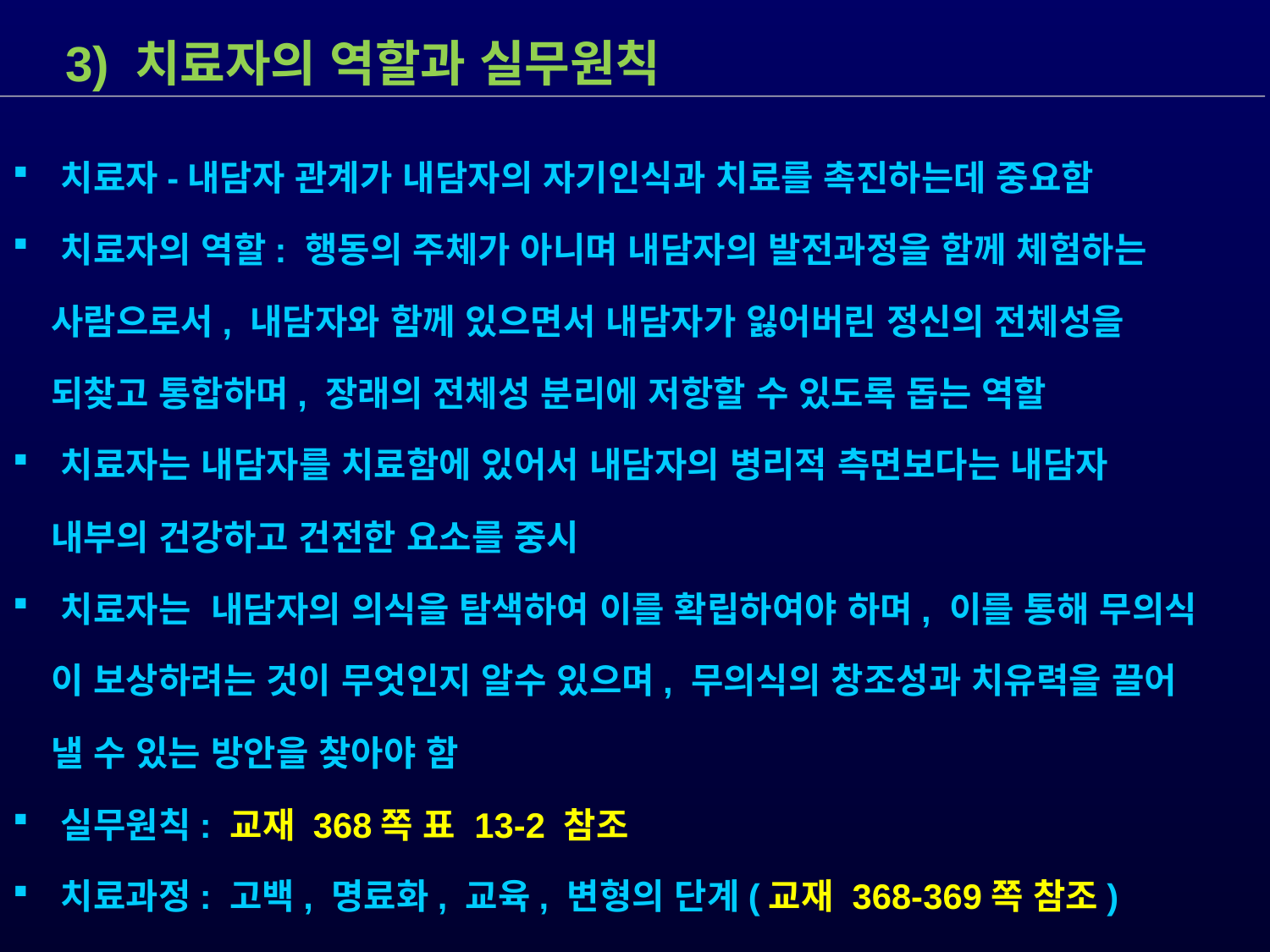

3) 치료자의 역할과 실무원칙

 치료자-내담자 관계가 내담자의 자기인식과 치료를 촉진하는데 중요함
 치료자의 역할: 행동의 주체가 아니며 내담자의 발전과정을 함께 체험하는
   사람으로서, 내담자와 함께 있으면서 내담자가 잃어버린 정신의 전체성을
   되찾고 통합하며, 장래의 전체성 분리에 저항할 수 있도록 돕는 역할
 치료자는 내담자를 치료함에 있어서 내담자의 병리적 측면보다는 내담자
   내부의 건강하고 건전한 요소를 중시
 치료자는  내담자의 의식을 탐색하여 이를 확립하여야 하며, 이를 통해 무의식
   이 보상하려는 것이 무엇인지 알수 있으며, 무의식의 창조성과 치유력을 끌어
   낼 수 있는 방안을 찾아야 함
 실무원칙: 교재 368쪽 표 13-2 참조
 치료과정: 고백, 명료화, 교육, 변형의 단계(교재 368-369쪽 참조)